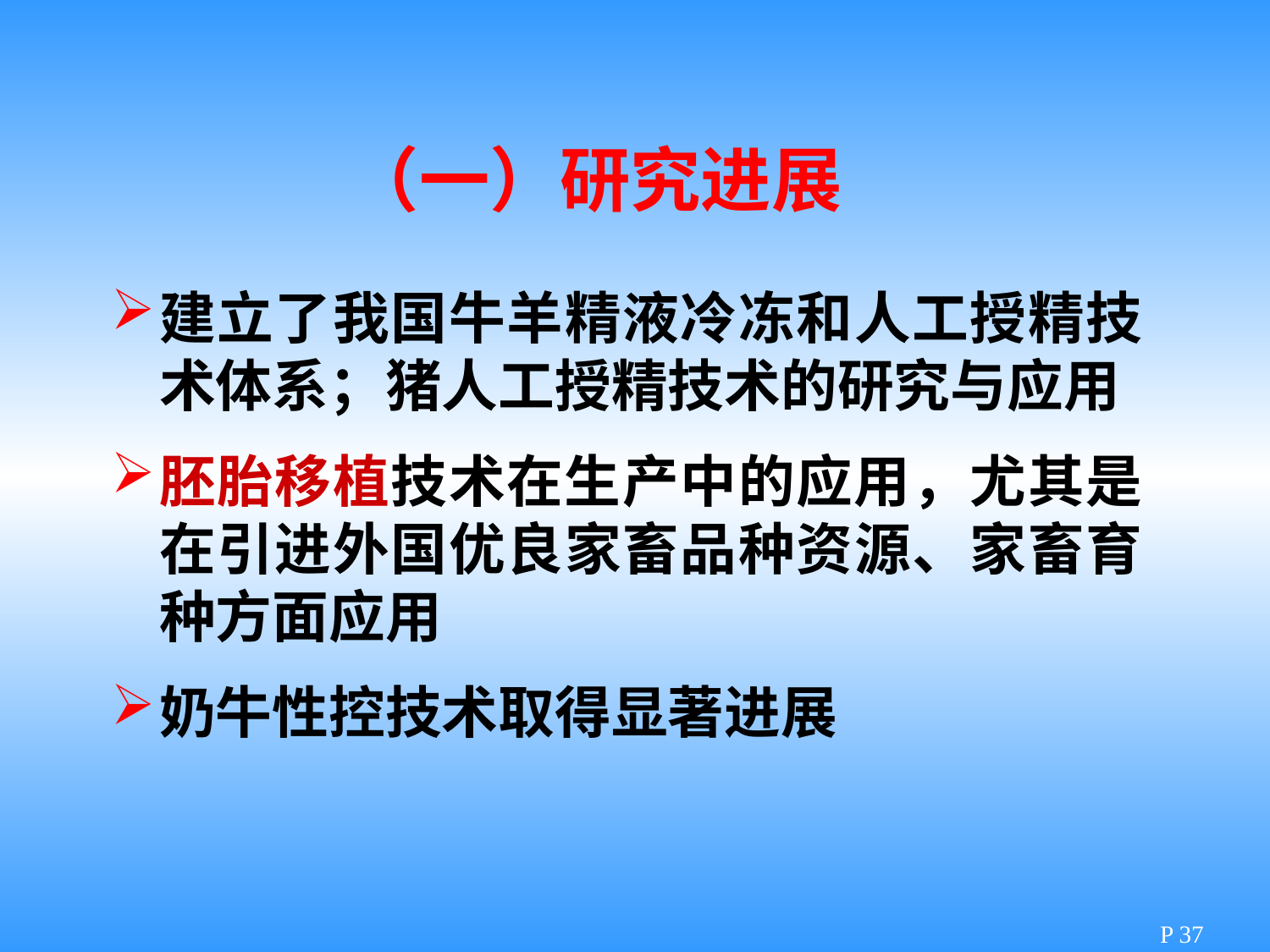

（一）研究进展
建立了我国牛羊精液冷冻和人工授精技术体系；猪人工授精技术的研究与应用
胚胎移植技术在生产中的应用，尤其是在引进外国优良家畜品种资源、家畜育种方面应用
奶牛性控技术取得显著进展
P 37